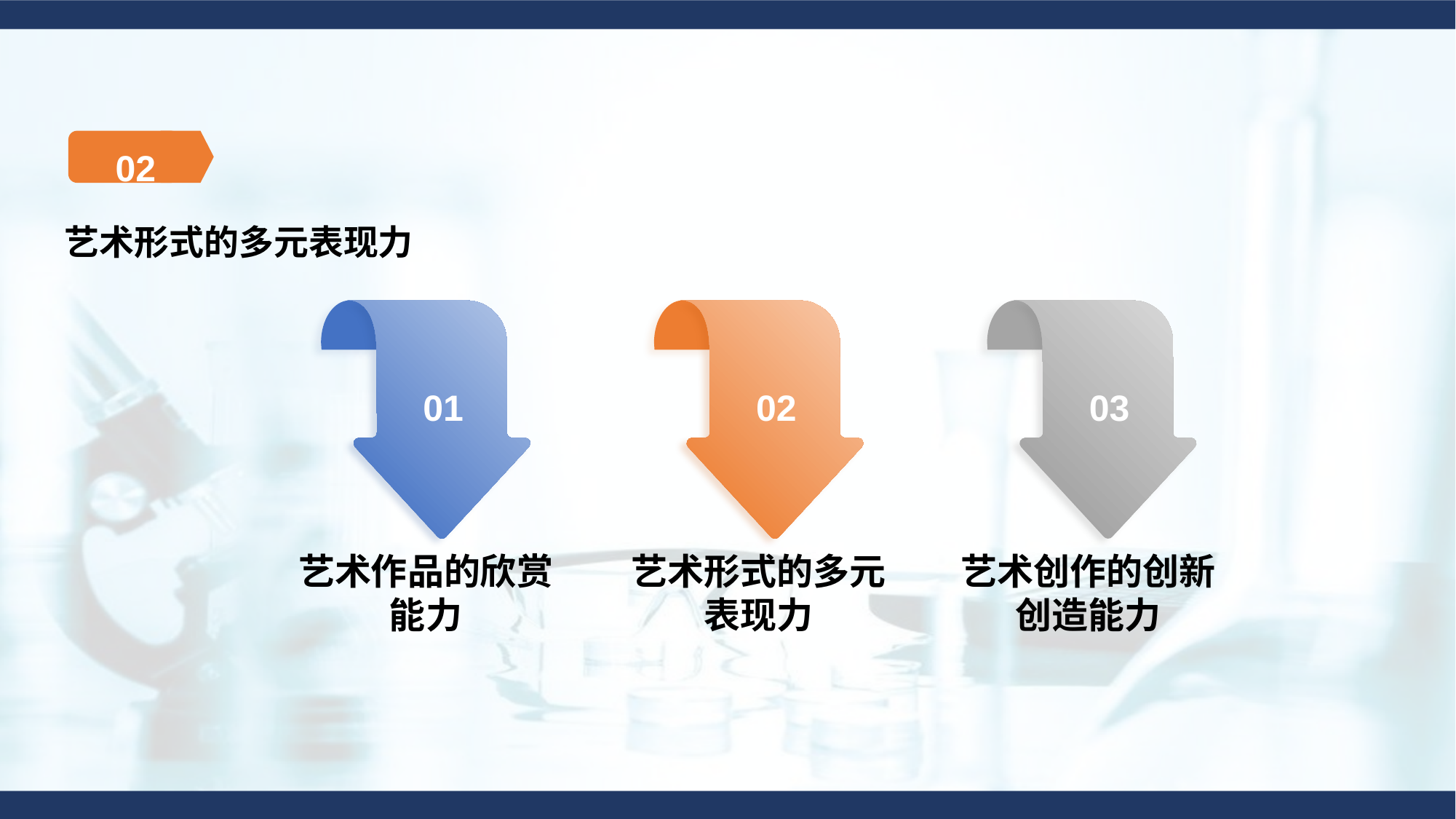

02

艺术形式的多元表现力
01
02
03

艺术作品的欣赏能力
艺术形式的多元表现力
艺术创作的创新创造能力